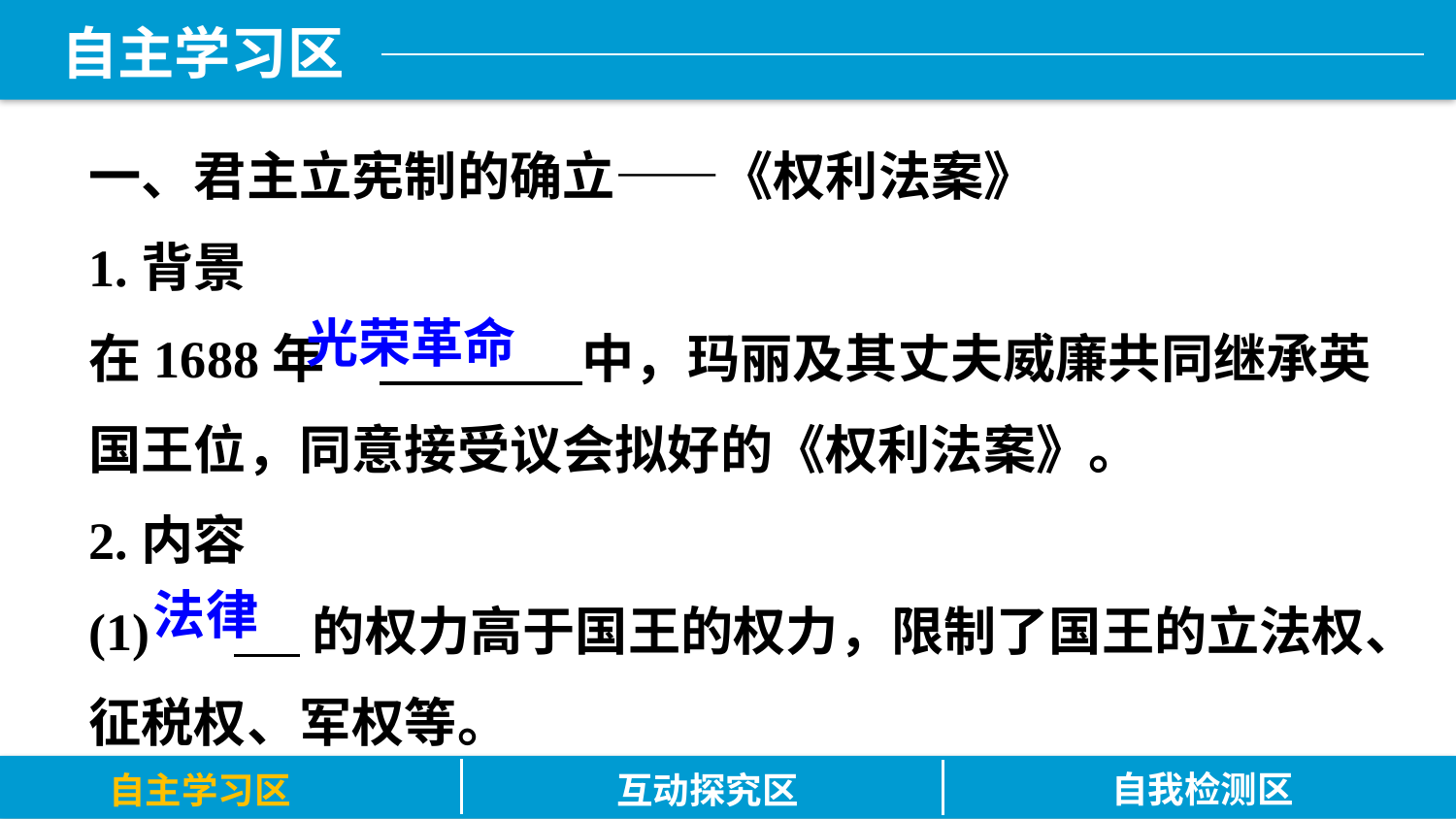

一、君主立宪制的确立——《权利法案》
1.背景
在1688年	                 中，玛丽及其丈夫威廉共同继承英国王位，同意接受议会拟好的《权利法案》。
2.内容
(1)	     的权力高于国王的权力，限制了国王的立法权、征税权、军权等。
光荣革命
法律
自我检测区
自主学习区
互动探究区